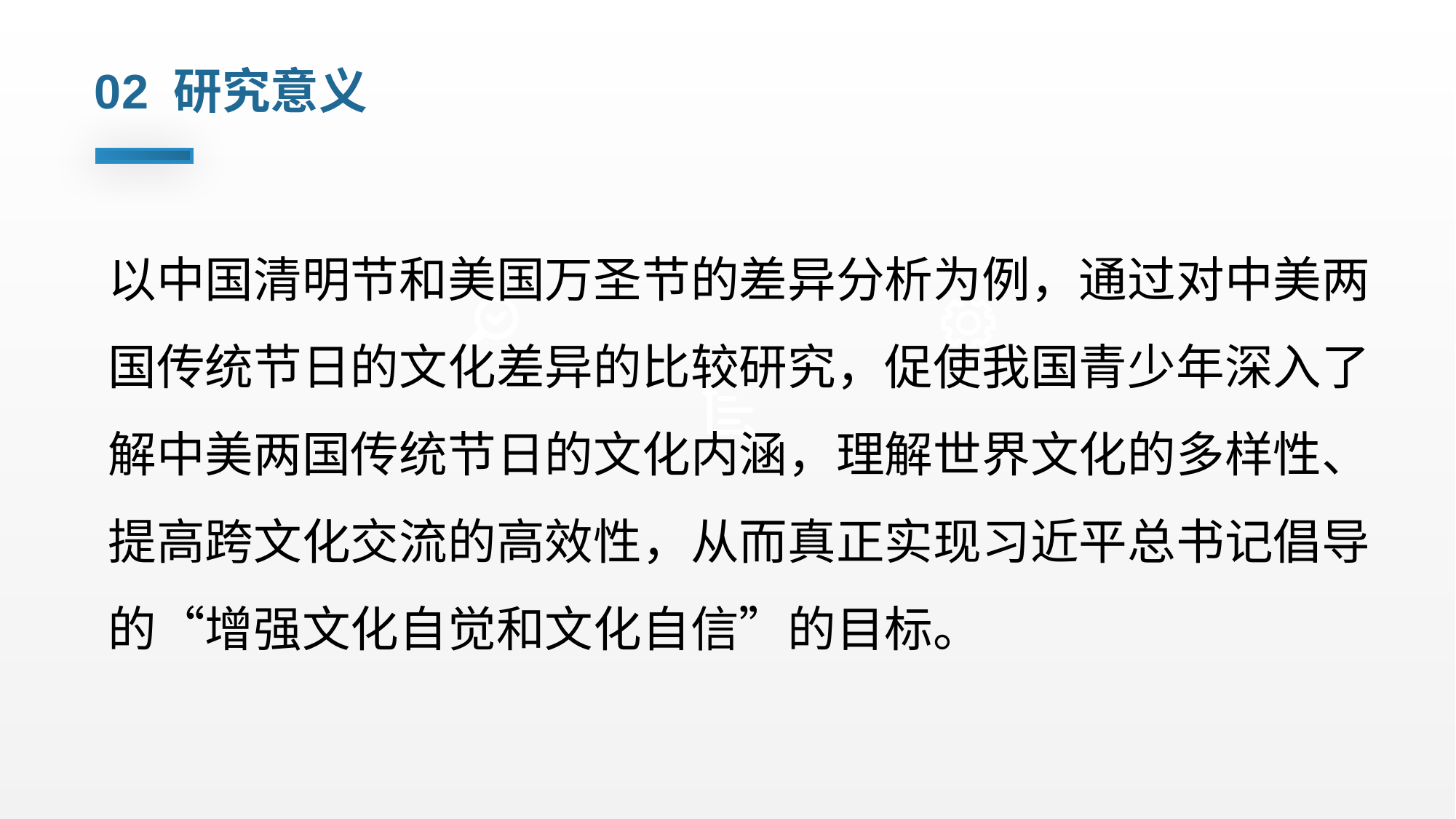

02 研究意义

以中国清明节和美国万圣节的差异分析为例，通过对中美两国传统节日的文化差异的比较研究，促使我国青少年深入了解中美两国传统节日的文化内涵，理解世界文化的多样性、提高跨文化交流的高效性，从而真正实现习近平总书记倡导的“增强文化自觉和文化自信”的目标。